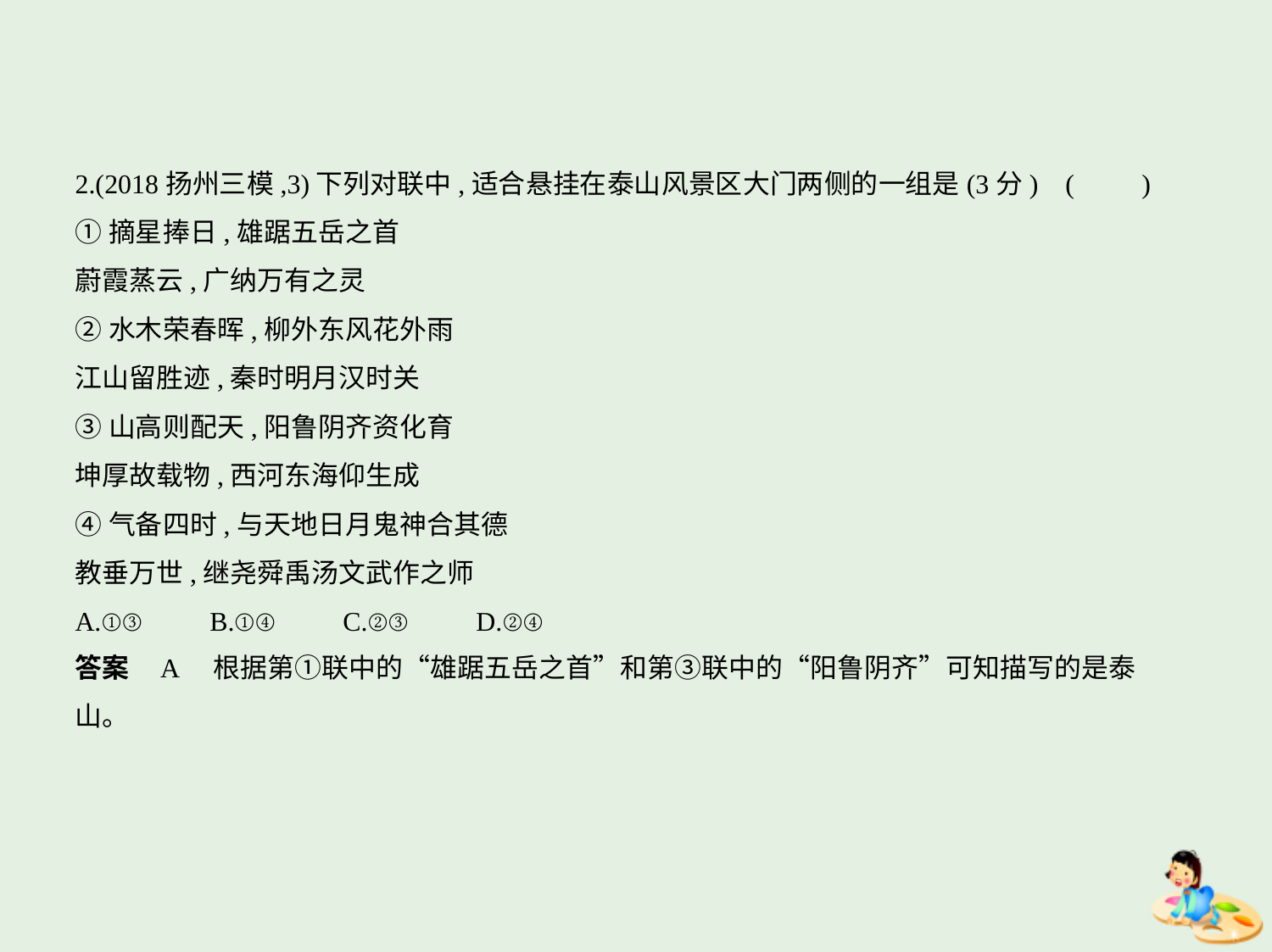

2.(2018扬州三模,3)下列对联中,适合悬挂在泰山风景区大门两侧的一组是(3分) (　　)
①摘星捧日,雄踞五岳之首
蔚霞蒸云,广纳万有之灵
②水木荣春晖,柳外东风花外雨
江山留胜迹,秦时明月汉时关
③山高则配天,阳鲁阴齐资化育
坤厚故载物,西河东海仰生成
④气备四时,与天地日月鬼神合其德
教垂万世,继尧舜禹汤文武作之师
A.①③　　B.①④　　C.②③　　D.②④
答案    A　根据第①联中的“雄踞五岳之首”和第③联中的“阳鲁阴齐”可知描写的是泰
山。